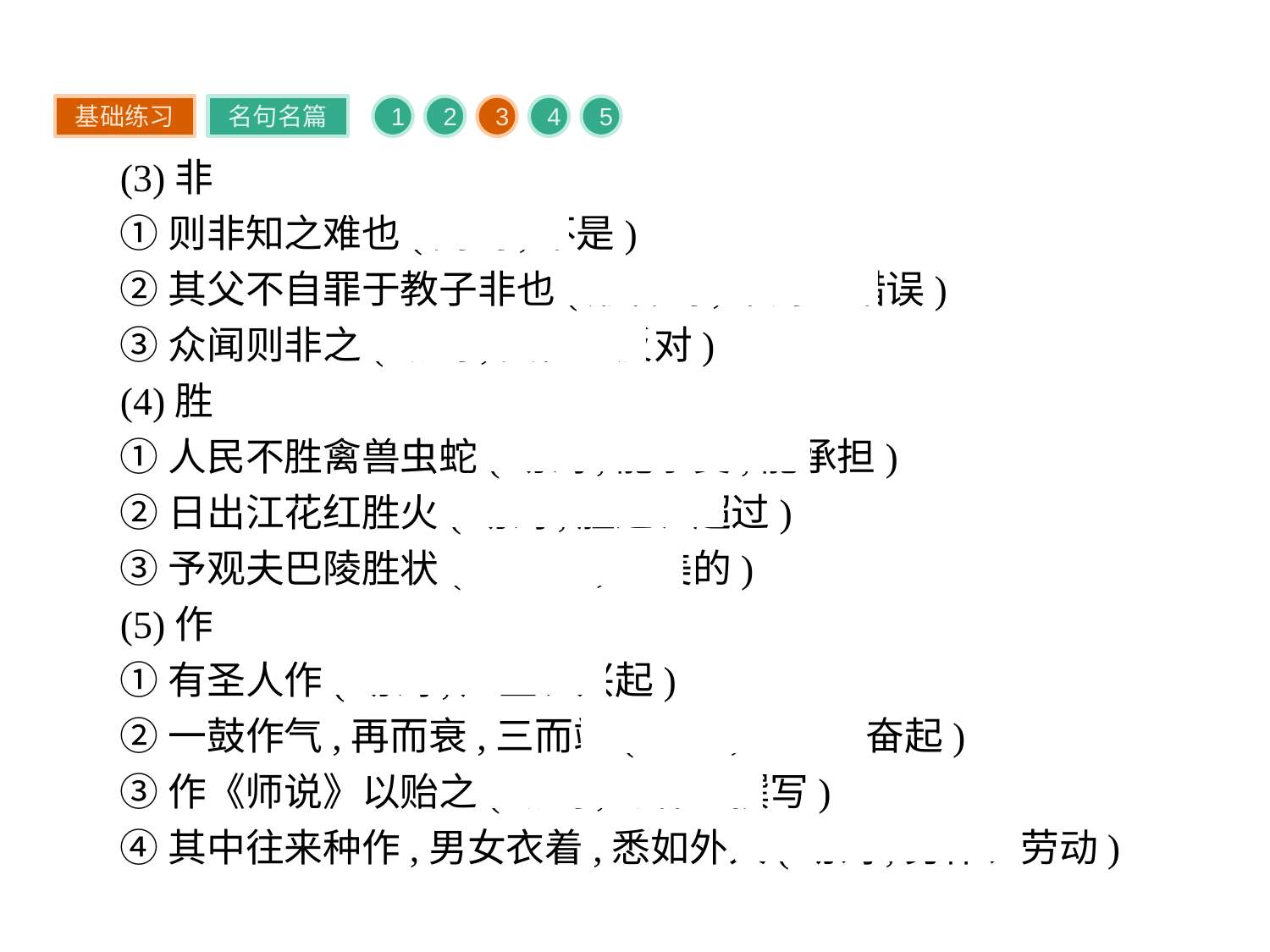

基础练习
名句名篇
1
2
3
4
5
(3)非
①则非知之难也(副词,不是)
②其父不自罪于教子非也(形容词,不对、错误)
③众闻则非之(动词,责怪、反对)
(4)胜
①人民不胜禽兽虫蛇(动词,能承受,能承担)
②日出江花红胜火(动词,胜过、超过)
③予观夫巴陵胜状(形容词,优美的)
(5)作
①有圣人作(动词,产生、兴起)
②一鼓作气,再而衰,三而竭(动词,振作、奋起)
③作《师说》以贻之(动词,写作、撰写)
④其中往来种作,男女衣着,悉如外人(动词,劳作、劳动)